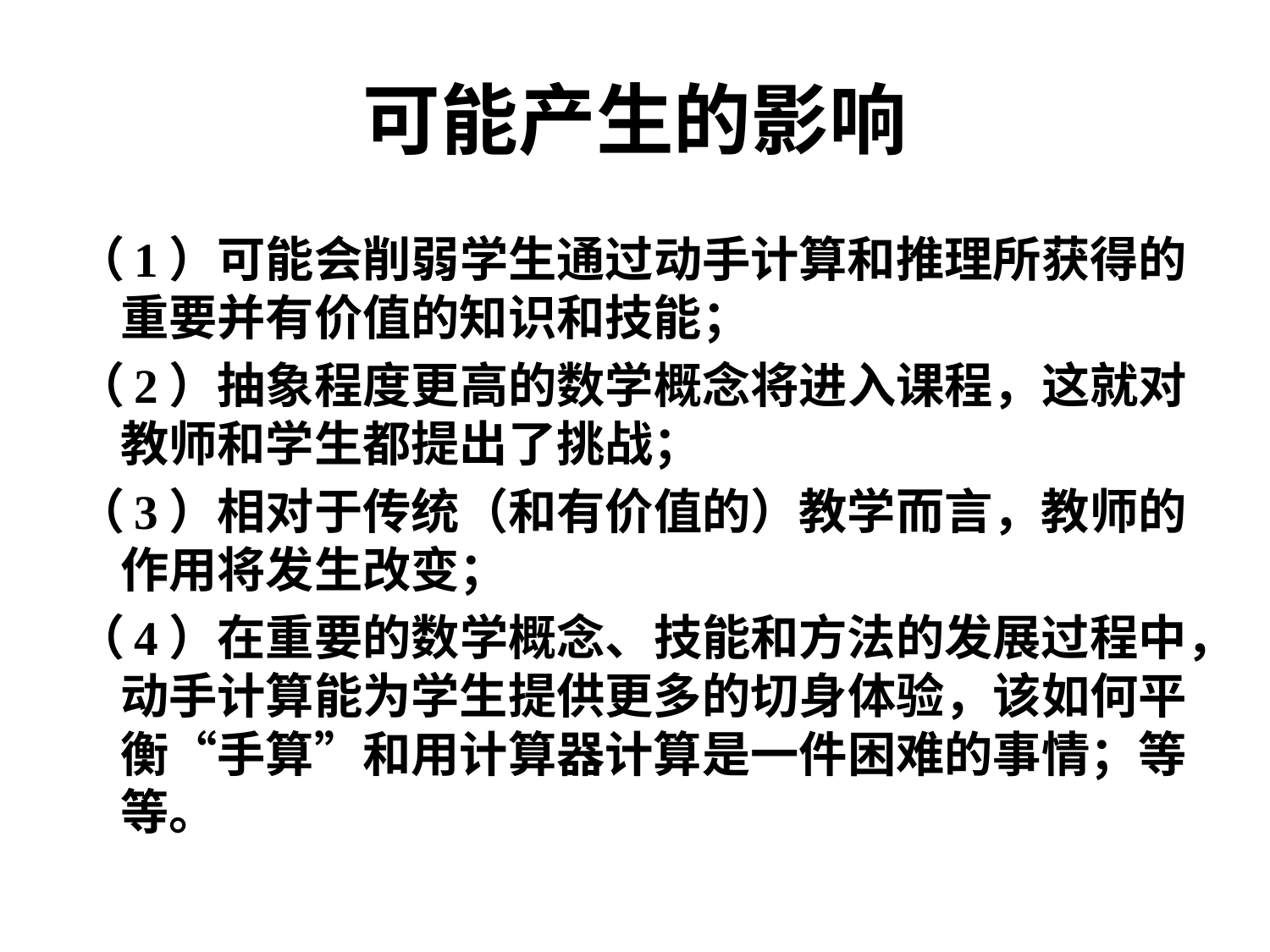

# 可能产生的影响
（1）可能会削弱学生通过动手计算和推理所获得的重要并有价值的知识和技能；
（2）抽象程度更高的数学概念将进入课程，这就对教师和学生都提出了挑战；
（3）相对于传统（和有价值的）教学而言，教师的作用将发生改变；
（4）在重要的数学概念、技能和方法的发展过程中，动手计算能为学生提供更多的切身体验，该如何平衡“手算”和用计算器计算是一件困难的事情；等等。